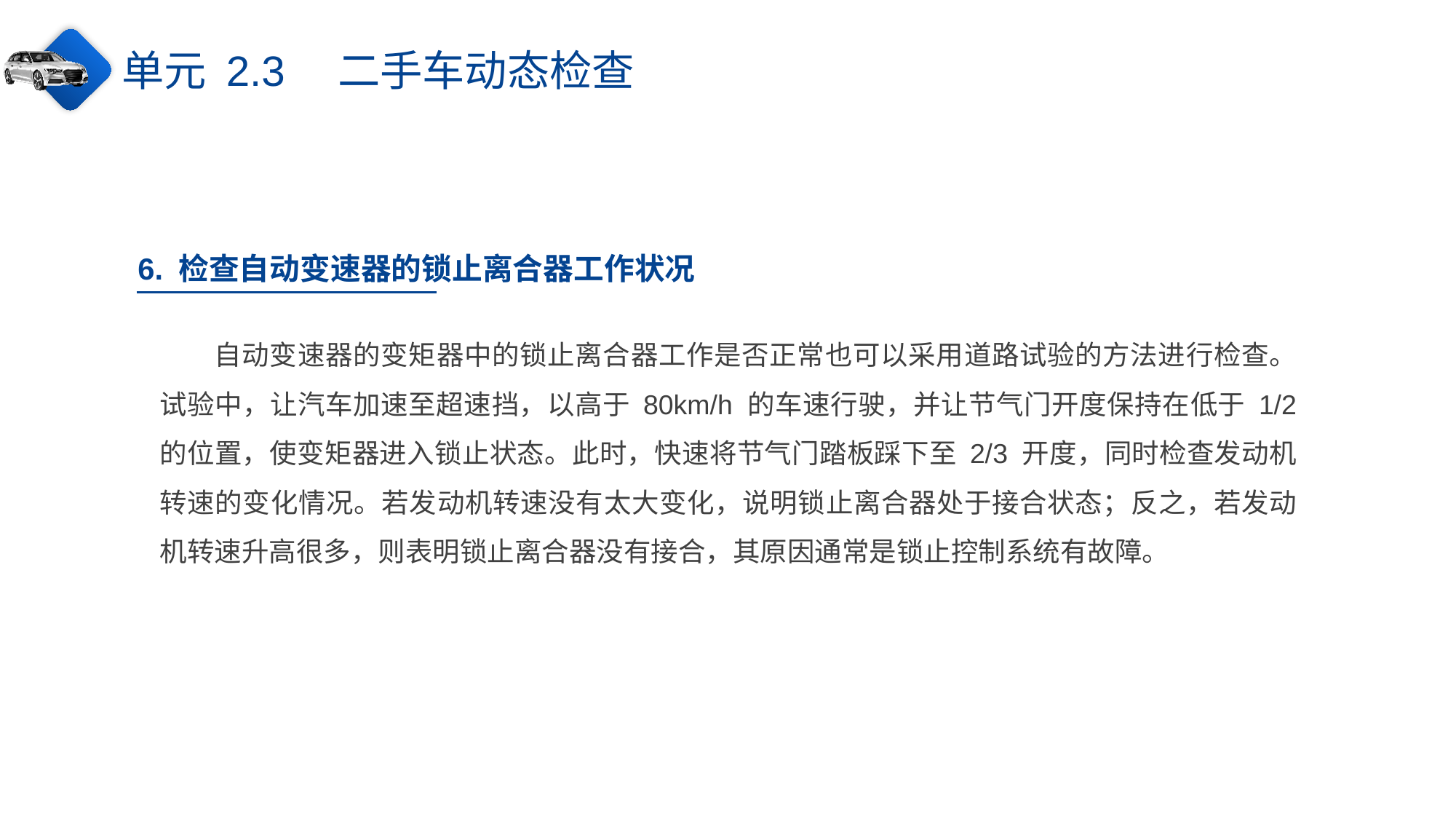

单元 2.3　二手车动态检查
6. 检查自动变速器的锁止离合器工作状况
自动变速器的变矩器中的锁止离合器工作是否正常也可以采用道路试验的方法进行检查。试验中，让汽车加速至超速挡，以高于 80km/h 的车速行驶，并让节气门开度保持在低于 1/2 的位置，使变矩器进入锁止状态。此时，快速将节气门踏板踩下至 2/3 开度，同时检查发动机转速的变化情况。若发动机转速没有太大变化，说明锁止离合器处于接合状态；反之，若发动机转速升高很多，则表明锁止离合器没有接合，其原因通常是锁止控制系统有故障。